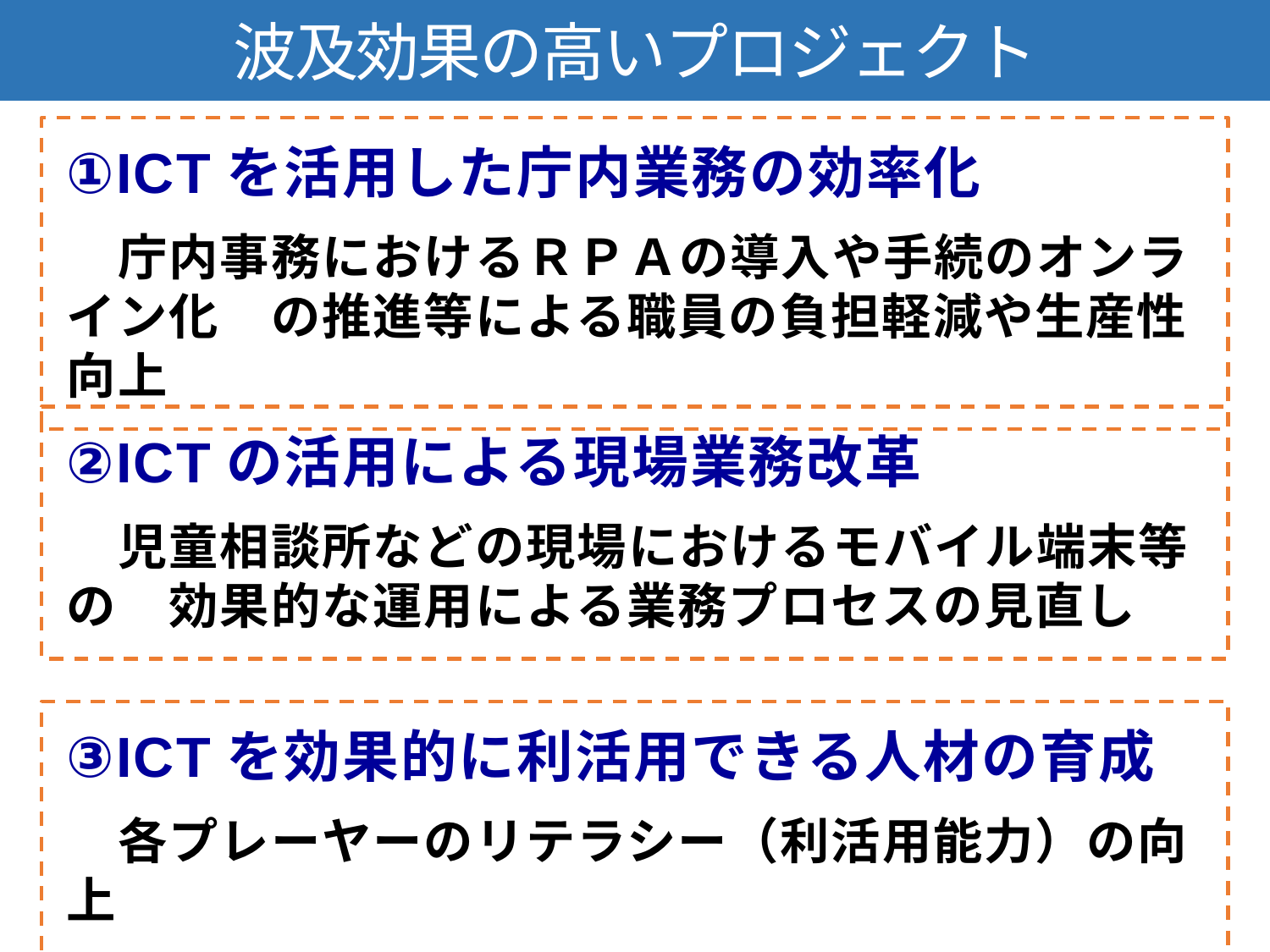

波及効果の高いプロジェクト
①ICTを活用した庁内業務の効率化
　庁内事務におけるＲＰＡの導入や手続のオンライン化　の推進等による職員の負担軽減や生産性向上
②ICTの活用による現場業務改革
　児童相談所などの現場におけるモバイル端末等の　効果的な運用による業務プロセスの見直し
③ICTを効果的に利活用できる人材の育成
　各プレーヤーのリテラシー（利活用能力）の向上